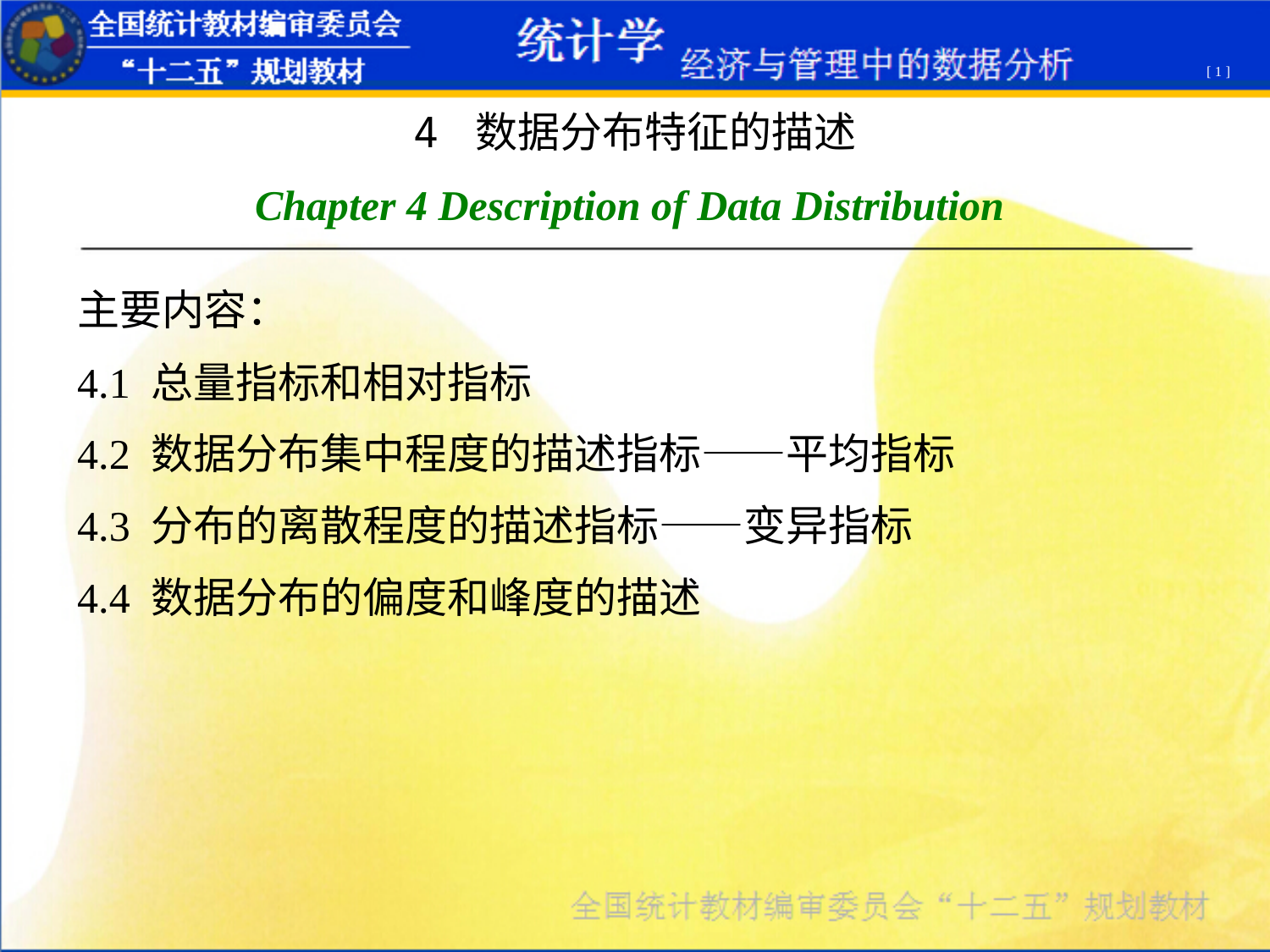

[ 1 ]
4 数据分布特征的描述
Chapter 4 Description of Data Distribution
主要内容：
4.1 总量指标和相对指标
4.2 数据分布集中程度的描述指标——平均指标
4.3 分布的离散程度的描述指标——变异指标
4.4 数据分布的偏度和峰度的描述